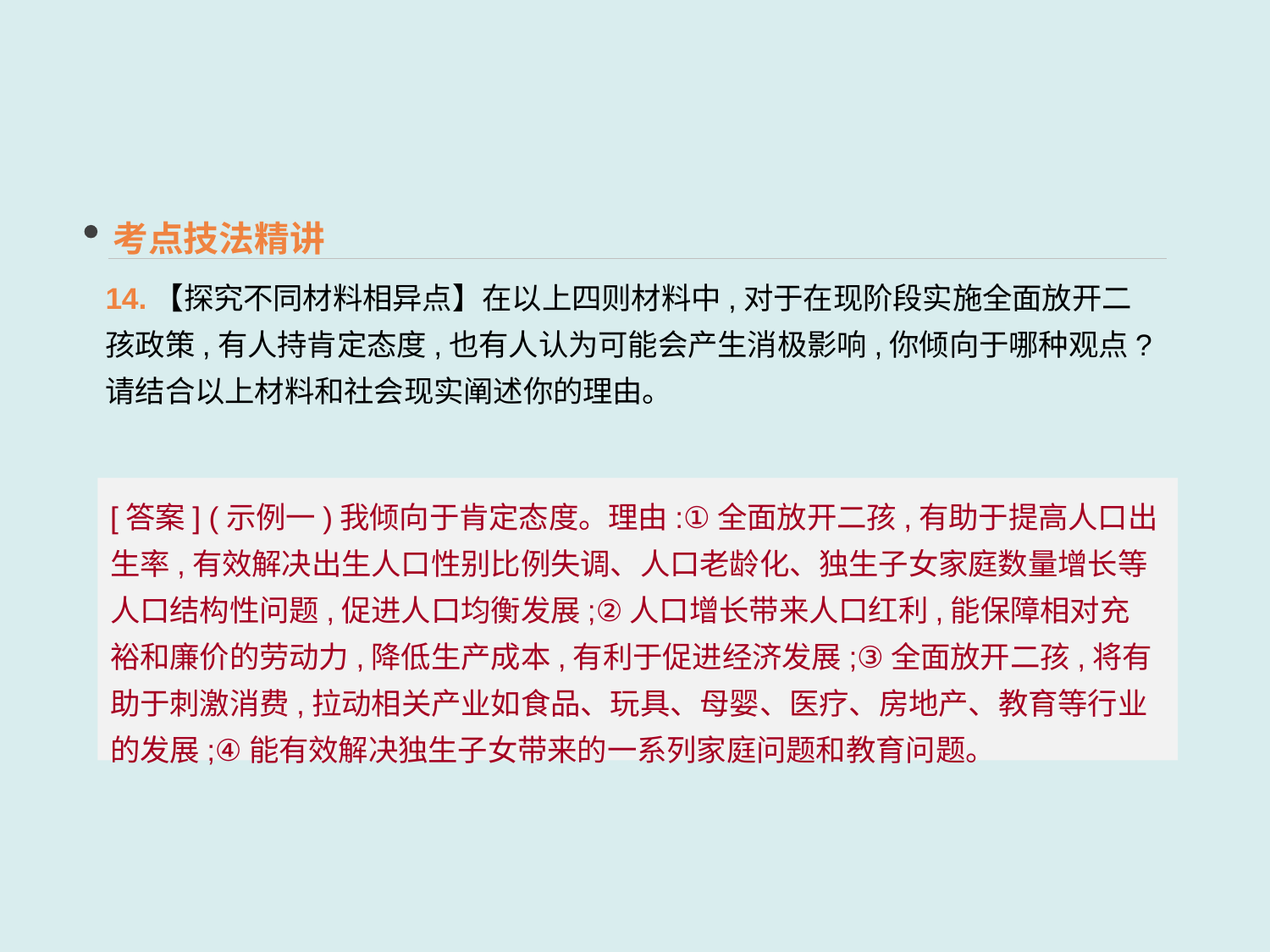

考点技法精讲

14.【探究不同材料相异点】在以上四则材料中,对于在现阶段实施全面放开二孩政策,有人持肯定态度,也有人认为可能会产生消极影响,你倾向于哪种观点?请结合以上材料和社会现实阐述你的理由。

[答案] (示例一)我倾向于肯定态度。理由:①全面放开二孩,有助于提高人口出生率,有效解决出生人口性别比例失调、人口老龄化、独生子女家庭数量增长等人口结构性问题,促进人口均衡发展;②人口增长带来人口红利,能保障相对充裕和廉价的劳动力,降低生产成本,有利于促进经济发展;③全面放开二孩,将有助于刺激消费,拉动相关产业如食品、玩具、母婴、医疗、房地产、教育等行业的发展;④能有效解决独生子女带来的一系列家庭问题和教育问题。